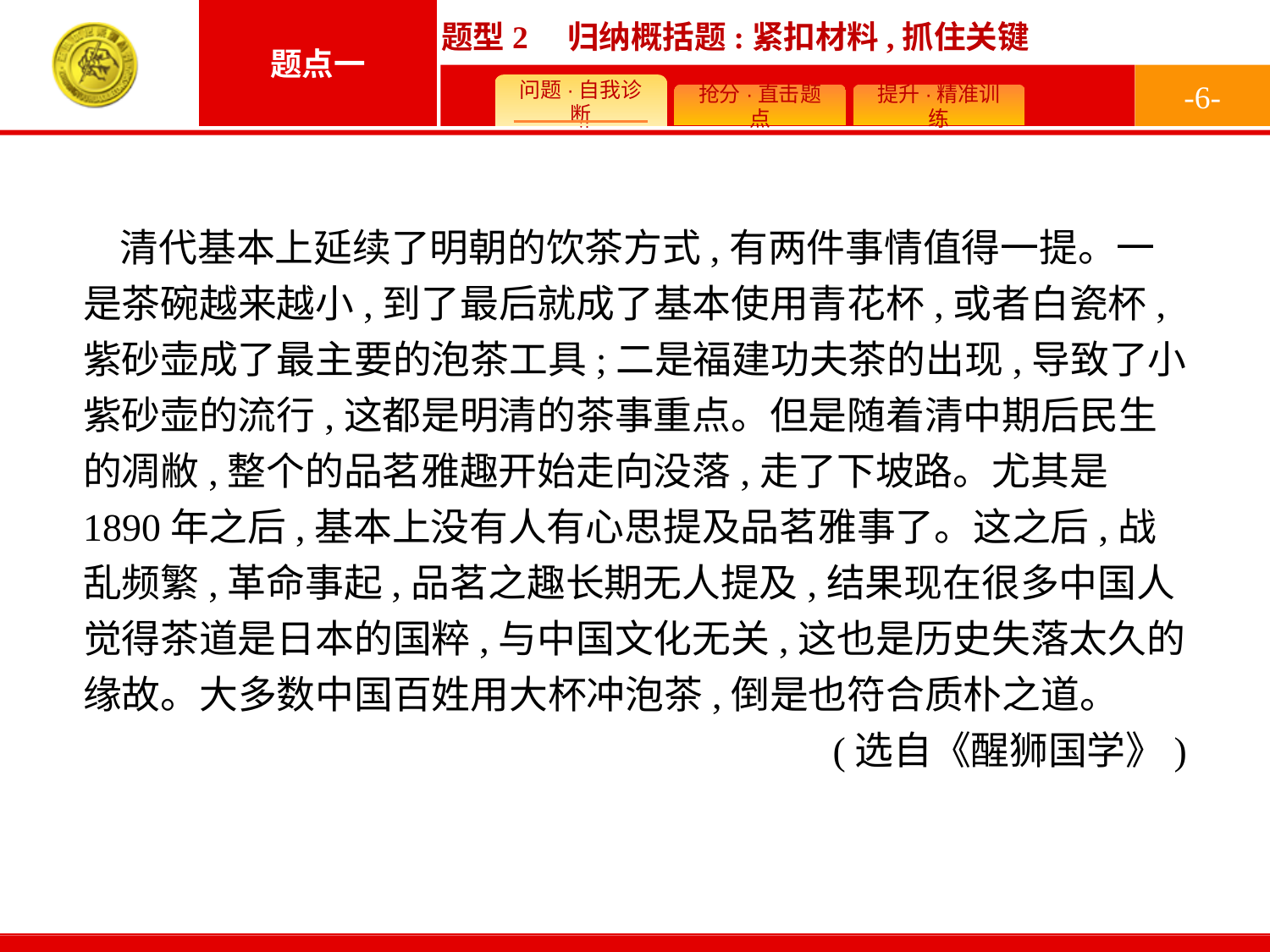

-6-
清代基本上延续了明朝的饮茶方式,有两件事情值得一提。一是茶碗越来越小,到了最后就成了基本使用青花杯,或者白瓷杯,紫砂壶成了最主要的泡茶工具;二是福建功夫茶的出现,导致了小紫砂壶的流行,这都是明清的茶事重点。但是随着清中期后民生的凋敝,整个的品茗雅趣开始走向没落,走了下坡路。尤其是1890年之后,基本上没有人有心思提及品茗雅事了。这之后,战乱频繁,革命事起,品茗之趣长期无人提及,结果现在很多中国人觉得茶道是日本的国粹,与中国文化无关,这也是历史失落太久的缘故。大多数中国百姓用大杯冲泡茶,倒是也符合质朴之道。
(选自《醒狮国学》)